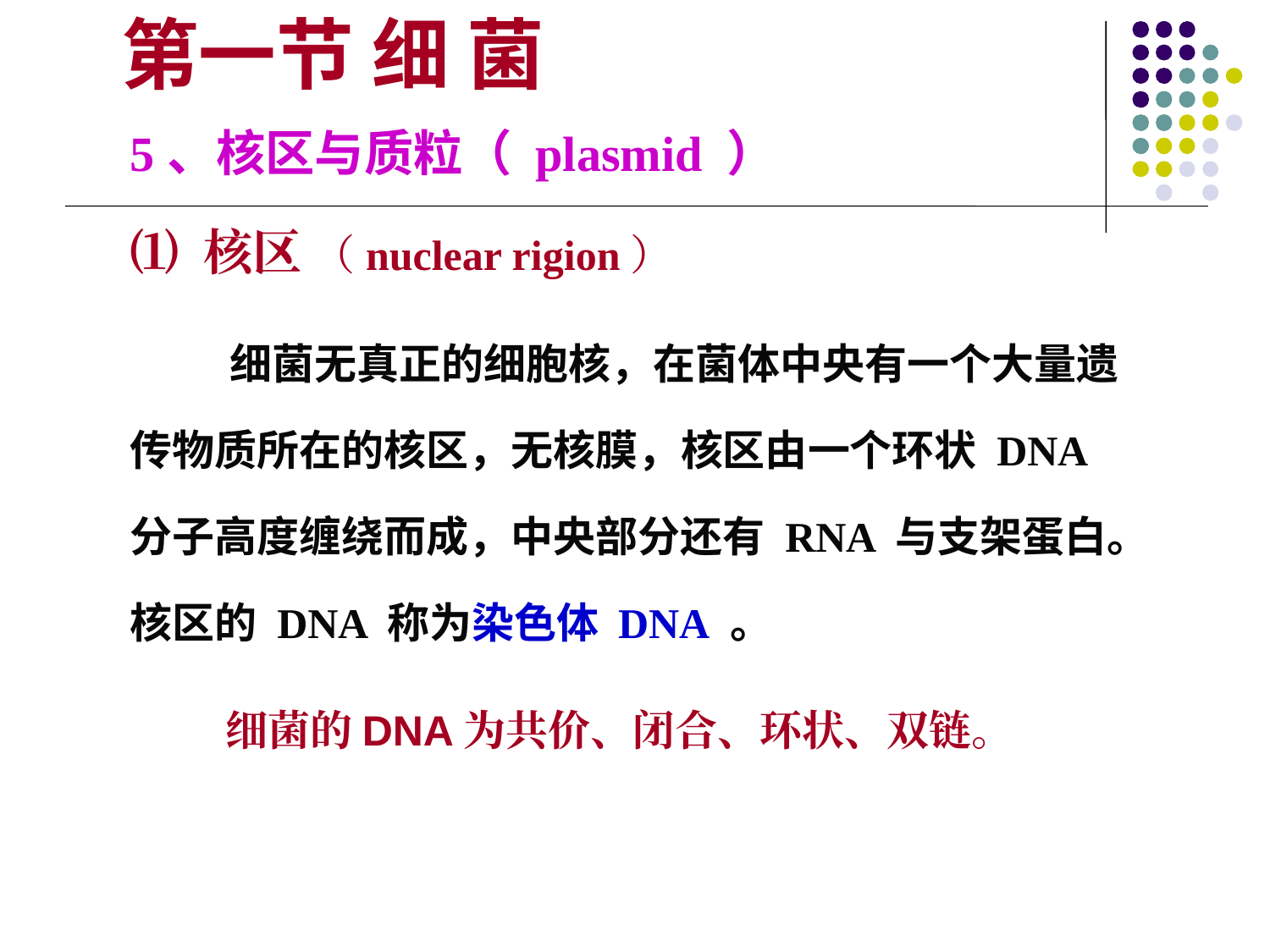

第一节 细 菌
5、核区与质粒（ plasmid ）
⑴ 核区 （nuclear rigion）
          细菌无真正的细胞核，在菌体中央有一个大量遗传物质所在的核区，无核膜，核区由一个环状 DNA 分子高度缠绕而成，中央部分还有 RNA 与支架蛋白。核区的 DNA 称为染色体 DNA 。
        细菌的DNA为共价、闭合、环状、双链。